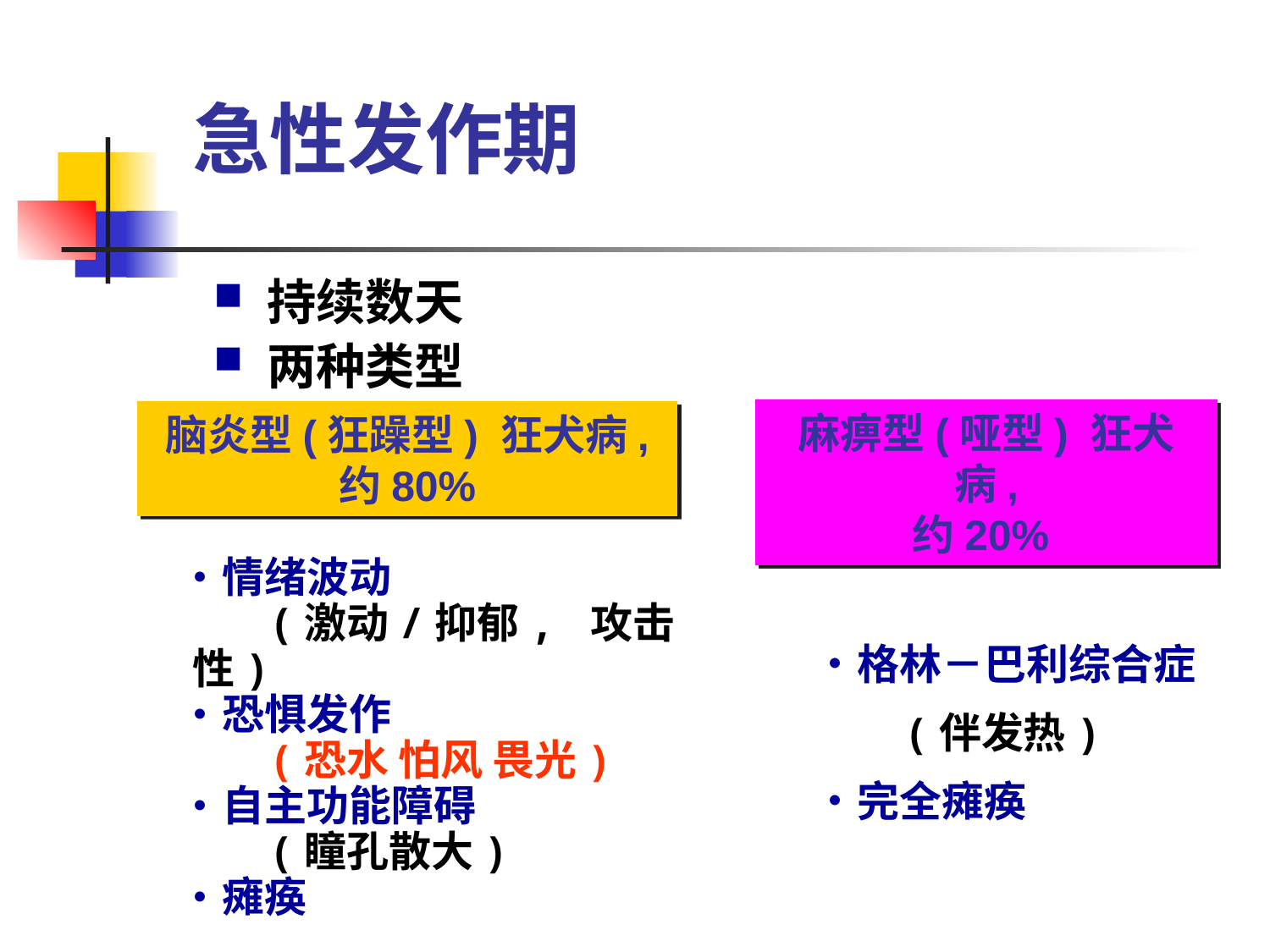

急性发作期
 持续数天
 两种类型
麻痹型(哑型) 狂犬病,
约20%
脑炎型(狂躁型) 狂犬病,
约80%
情绪波动
   (激动/抑郁, 攻击性)
恐惧发作
   (恐水 怕风 畏光)
自主功能障碍
   (瞳孔散大)
瘫痪
格林－巴利综合症
   (伴发热)
完全瘫痪